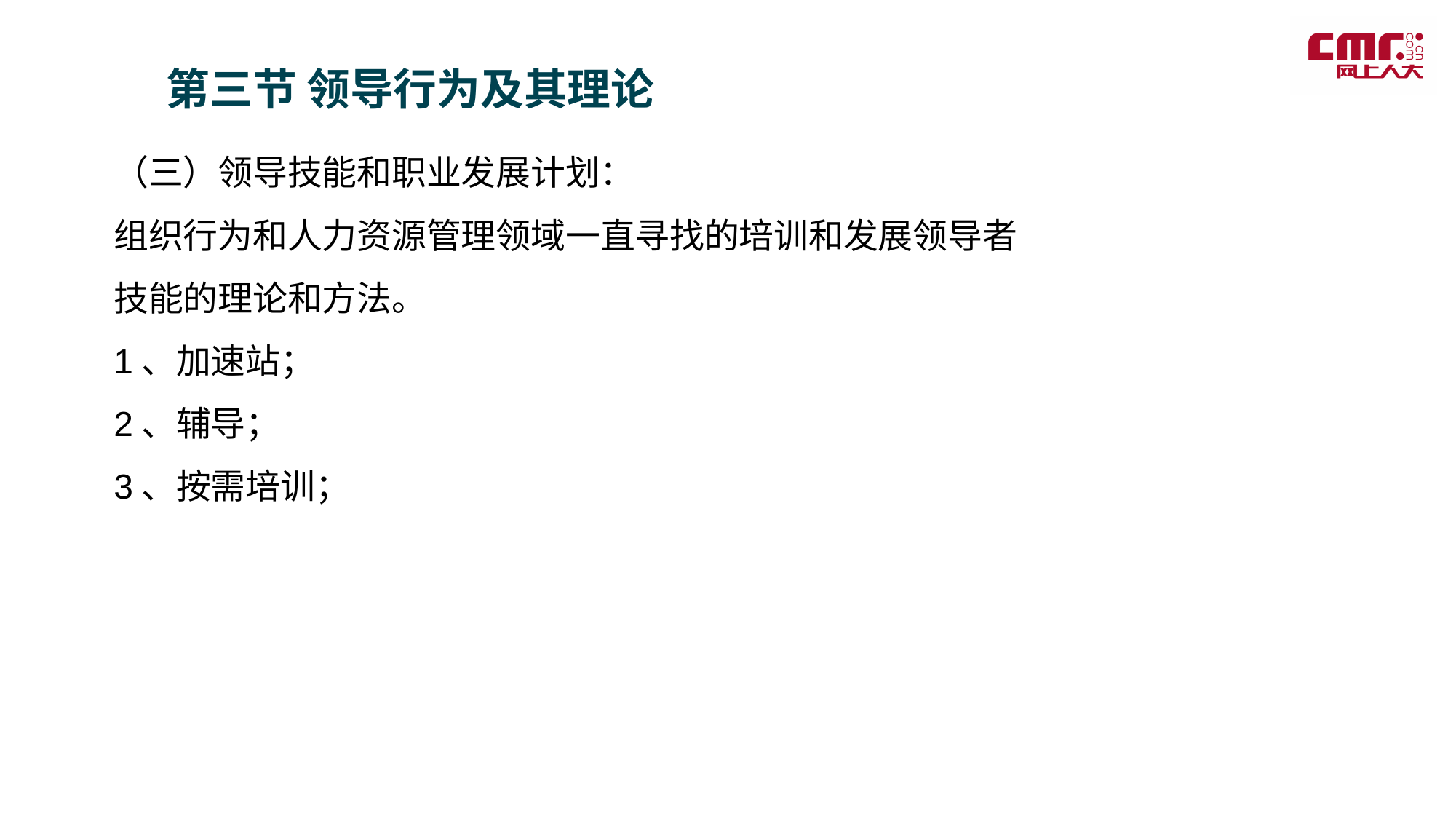

第三节 领导行为及其理论
（三）领导技能和职业发展计划：
组织行为和人力资源管理领域一直寻找的培训和发展领导者技能的理论和方法。
1、加速站；
2、辅导；
3、按需培训；